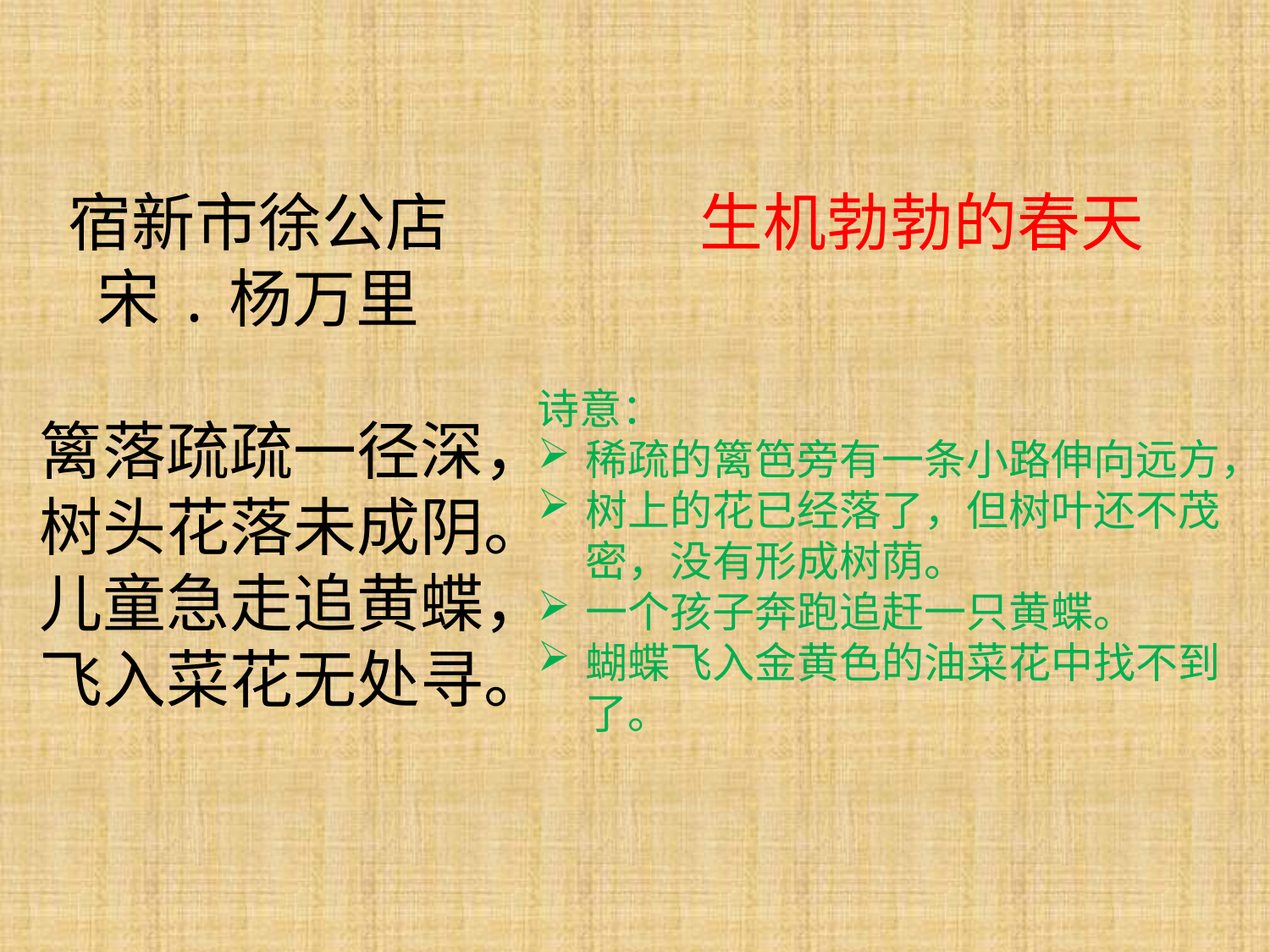

宿新市徐公店
   宋.杨万里
篱落疏疏一径深，
树头花落未成阴。
儿童急走追黄蝶，
飞入菜花无处寻。
生机勃勃的春天
诗意：
稀疏的篱笆旁有一条小路伸向远方，
树上的花已经落了，但树叶还不茂密，没有形成树荫。
一个孩子奔跑追赶一只黄蝶。
蝴蝶飞入金黄色的油菜花中找不到了。